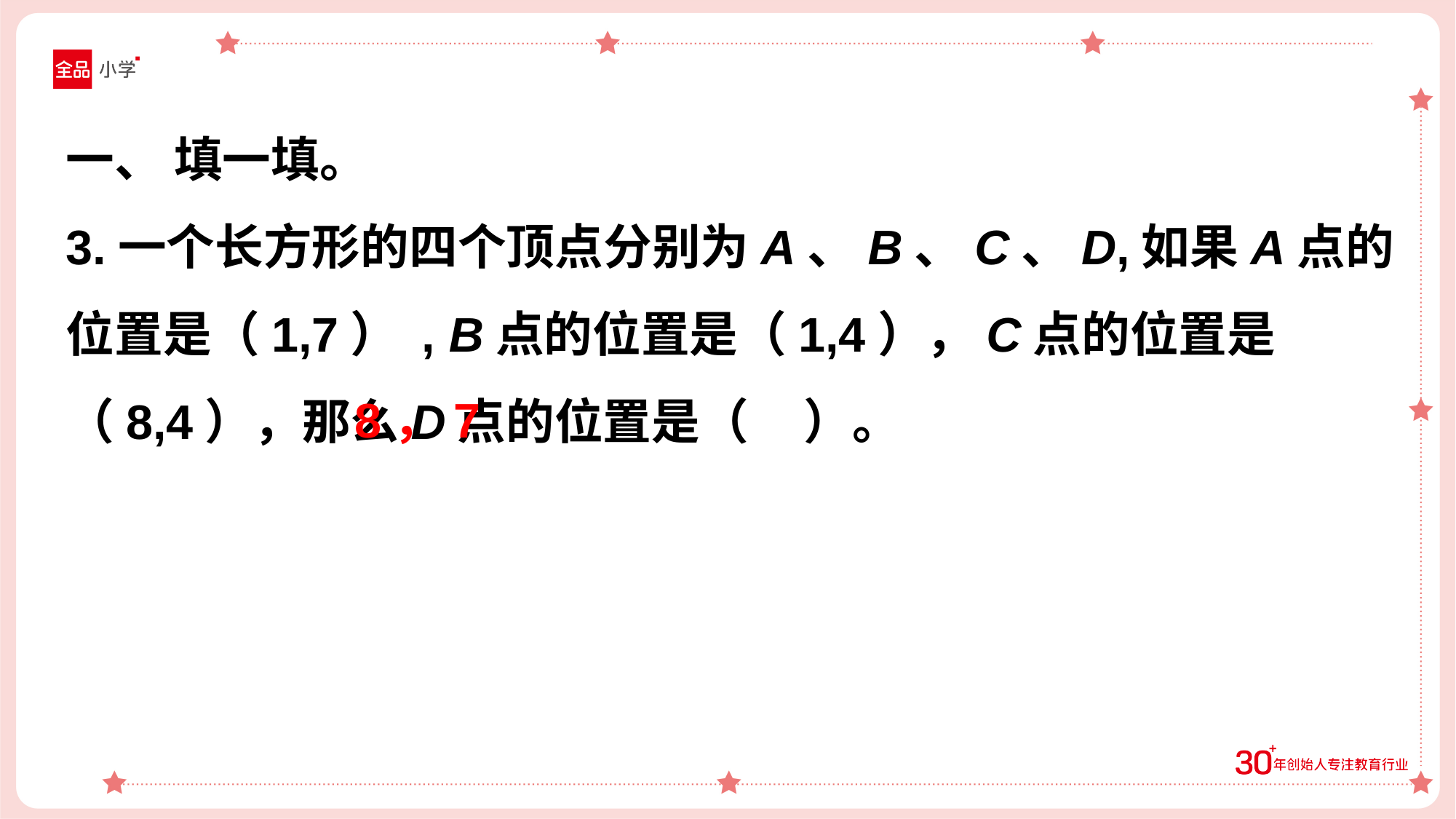

一、 填一填。
3.一个长方形的四个顶点分别为A、B、C、D,如果A点的位置是（1,7） , B点的位置是（1,4），C点的位置是（8,4），那么D点的位置是（     ）。
8，7